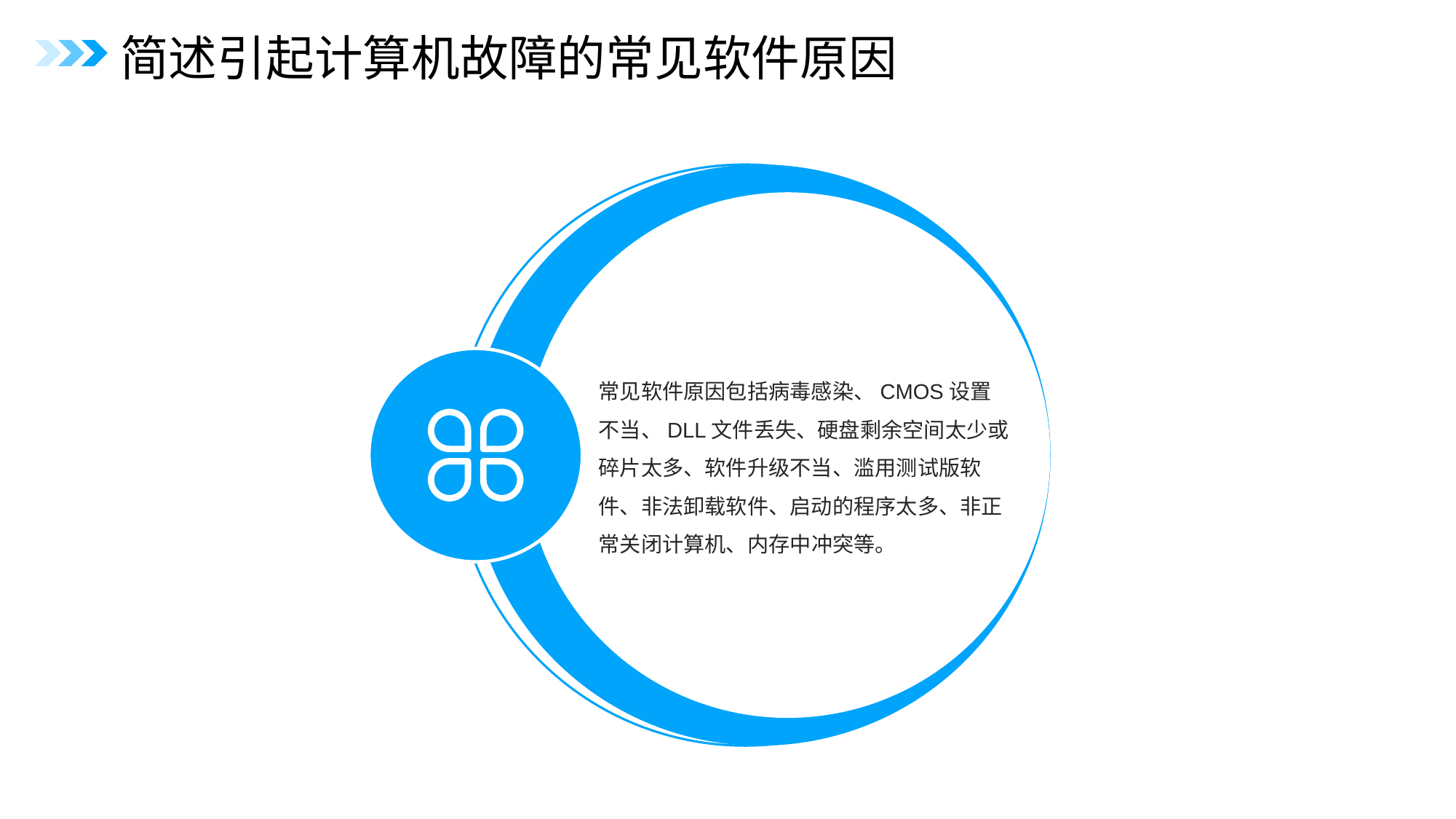

简述引起计算机故障的常见软件原因

常见软件原因包括病毒感染、CMOS设置不当、DLL文件丢失、硬盘剩余空间太少或碎片太多、软件升级不当、滥用测试版软件、非法卸载软件、启动的程序太多、非正常关闭计算机、内存中冲突等。